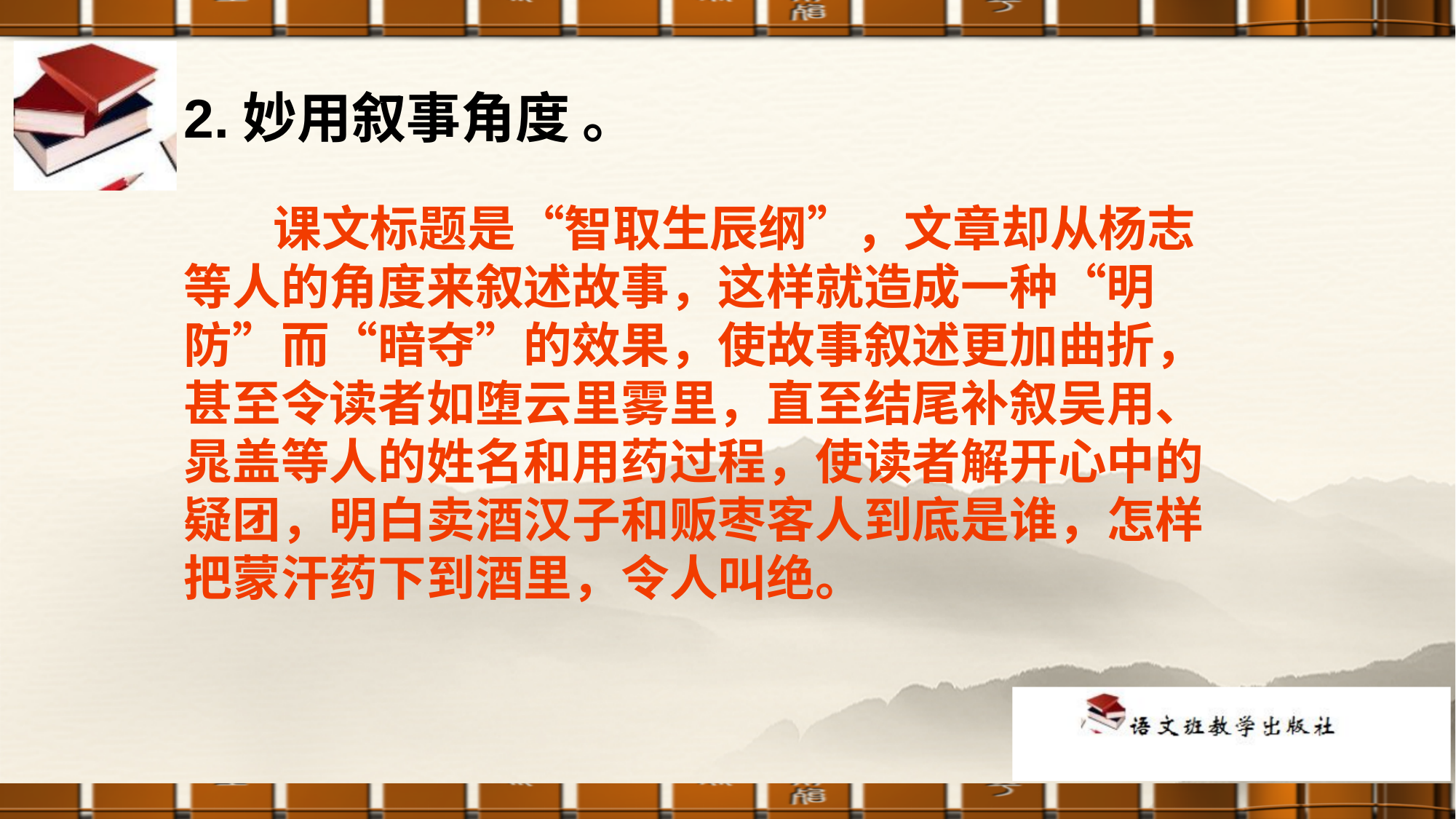

2.妙用叙事角度 。
       课文标题是“智取生辰纲”，文章却从杨志等人的角度来叙述故事，这样就造成一种“明防”而“暗夺”的效果，使故事叙述更加曲折，甚至令读者如堕云里雾里，直至结尾补叙吴用、晁盖等人的姓名和用药过程，使读者解开心中的疑团，明白卖酒汉子和贩枣客人到底是谁，怎样把蒙汗药下到酒里，令人叫绝。